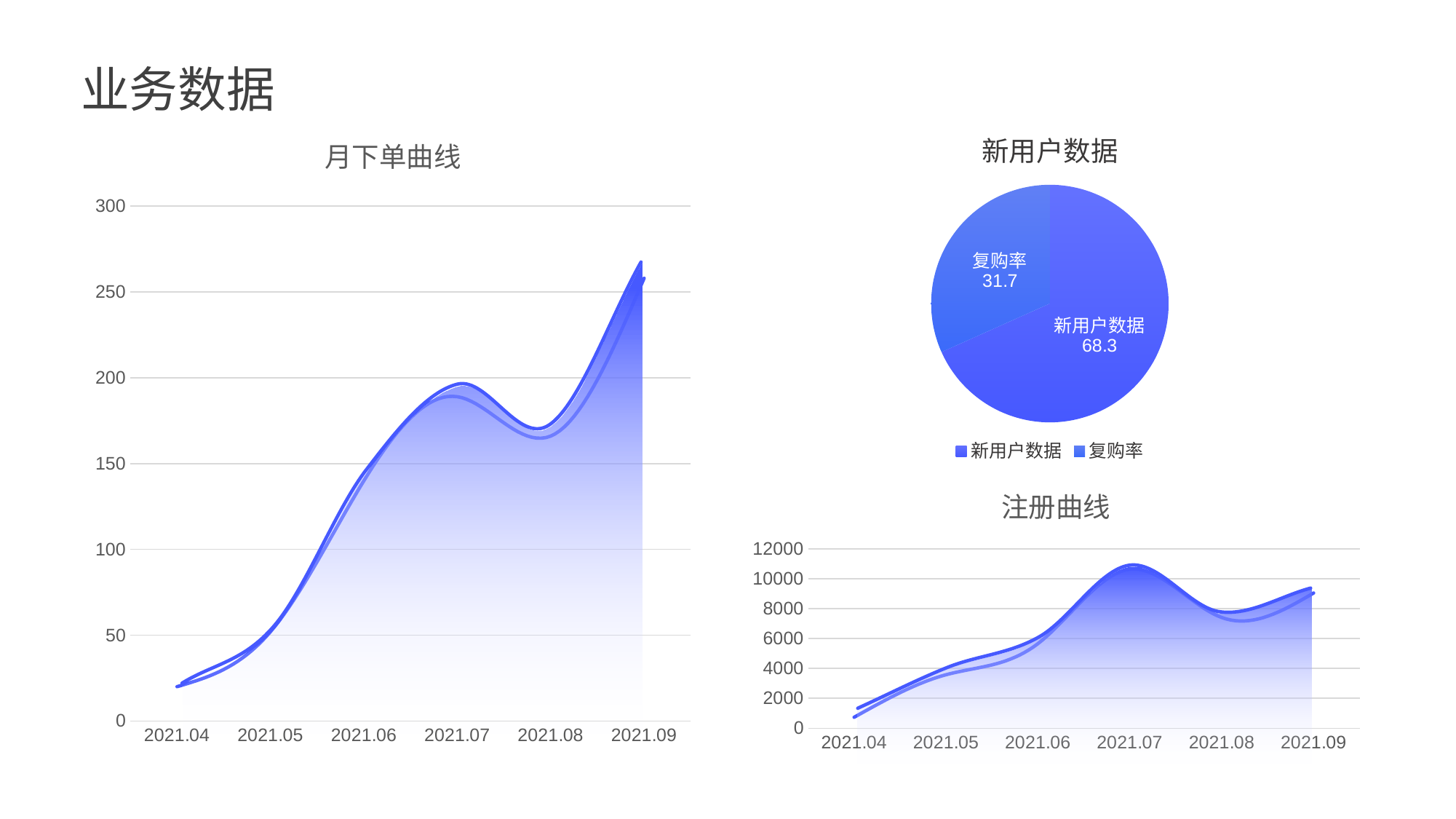

业务数据

### Chart: 月下单曲线

| Category | 系列 1 |
|---|---|
| 2021.04 | 20.0 |
| 2021.05 | 52.0 |
| 2021.06 | 140.0 |
| 2021.07 | 189.0 |
| 2021.08 | 166.0 |
| 2021.09 | 258.0 |

### Chart: 新用户数据

| Category | 销售额 |
|---|---|
| 新用户数据 | 68.3 |
| 复购率 | 31.7 |

### Chart: 注册曲线

| Category | 系列 1 |
|---|---|
| 2021.04 | 732.0 |
| 2021.05 | 3579.0 |
| 2021.06 | 5658.0 |
| 2021.07 | 10636.0 |
| 2021.08 | 7406.0 |
| 2021.09 | 9047.0 |